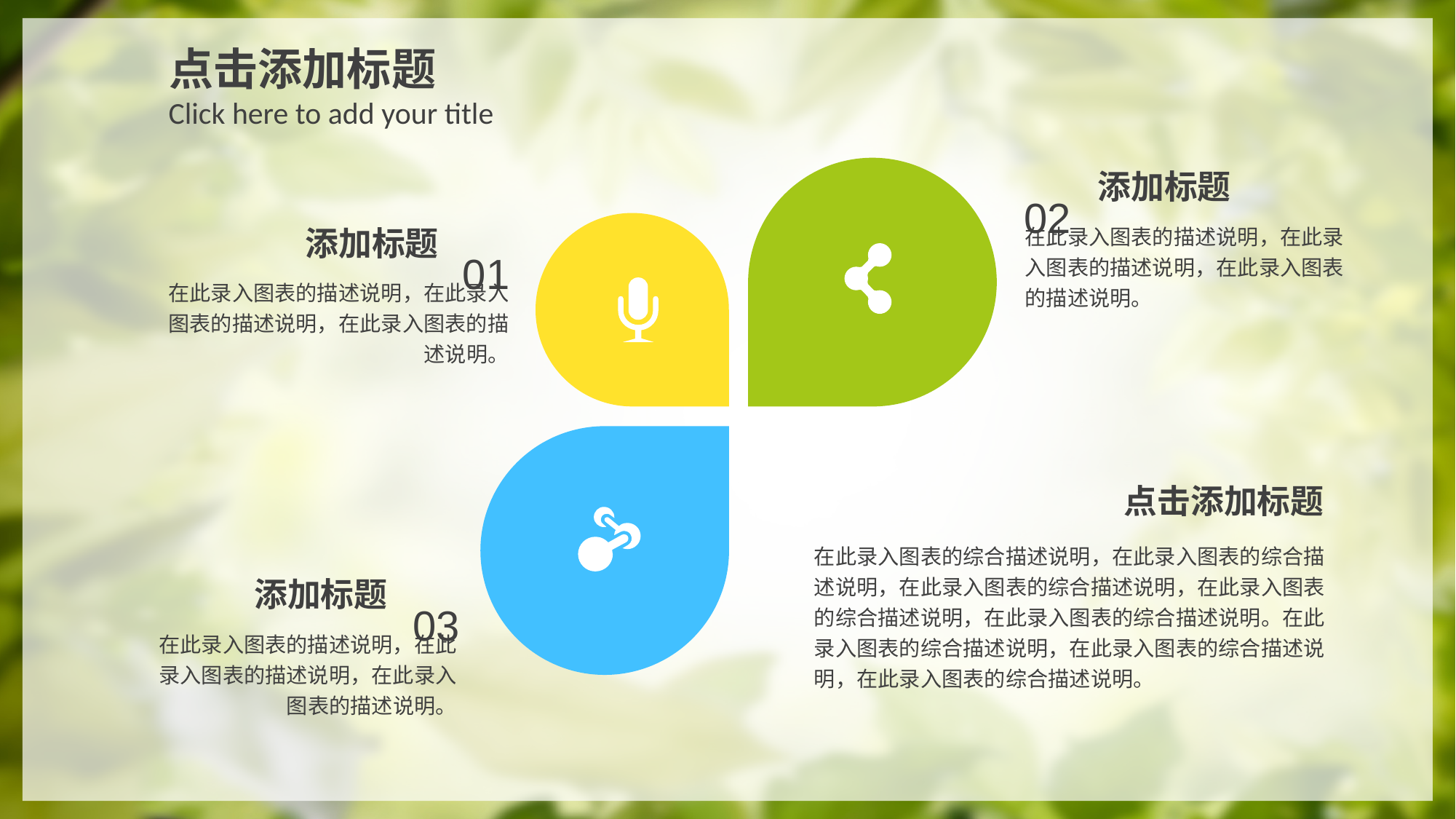

点击添加标题
Click here to add your title
02

添加标题
01

在此录入图表的描述说明，在此录入图表的描述说明，在此录入图表的描述说明。
添加标题
在此录入图表的描述说明，在此录入图表的描述说明，在此录入图表的描述说明。

点击添加标题
在此录入图表的综合描述说明，在此录入图表的综合描述说明，在此录入图表的综合描述说明，在此录入图表的综合描述说明，在此录入图表的综合描述说明。在此录入图表的综合描述说明，在此录入图表的综合描述说明，在此录入图表的综合描述说明。
03
添加标题
在此录入图表的描述说明，在此录入图表的描述说明，在此录入图表的描述说明。